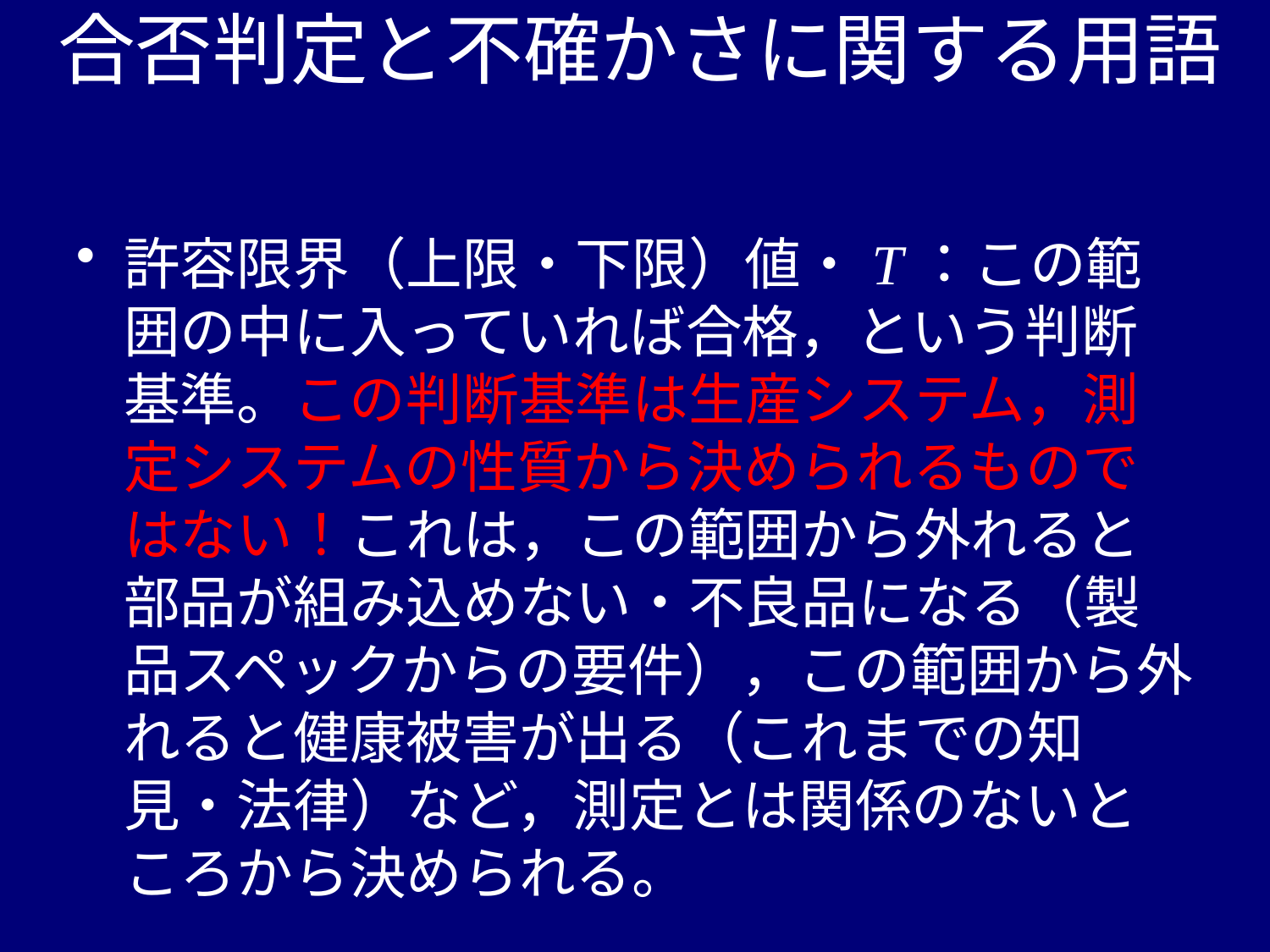

# 合否判定と不確かさに関する用語
許容限界（上限・下限）値・T：この範囲の中に入っていれば合格，という判断基準。この判断基準は生産システム，測定システムの性質から決められるものではない！これは，この範囲から外れると部品が組み込めない・不良品になる（製品スペックからの要件），この範囲から外れると健康被害が出る（これまでの知見・法律）など，測定とは関係のないところから決められる。